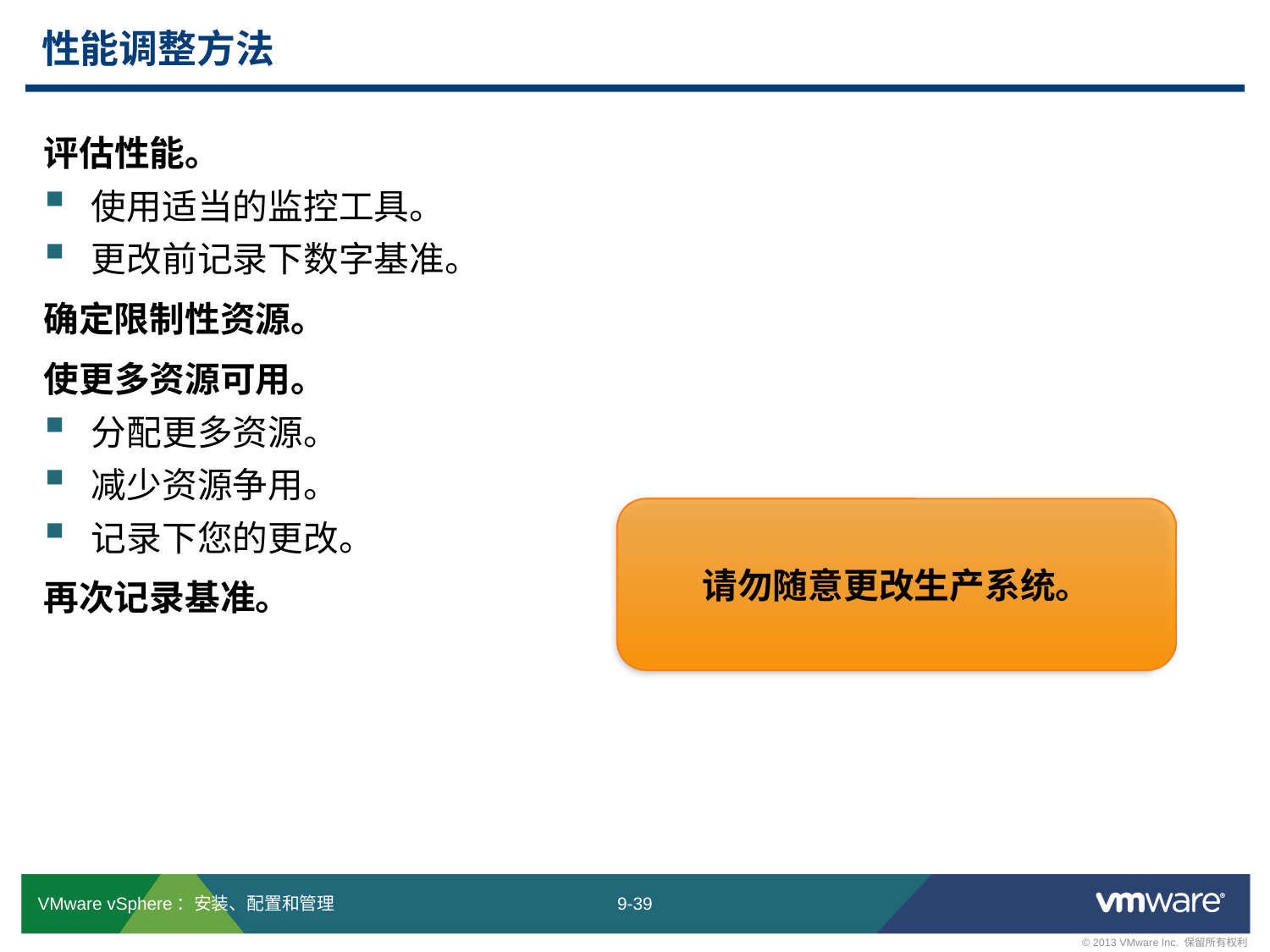

# 性能调整方法
评估性能。
使用适当的监控工具。
更改前记录下数字基准。
确定限制性资源。
使更多资源可用。
分配更多资源。
减少资源争用。
记录下您的更改。
再次记录基准。
请勿随意更改生产系统。